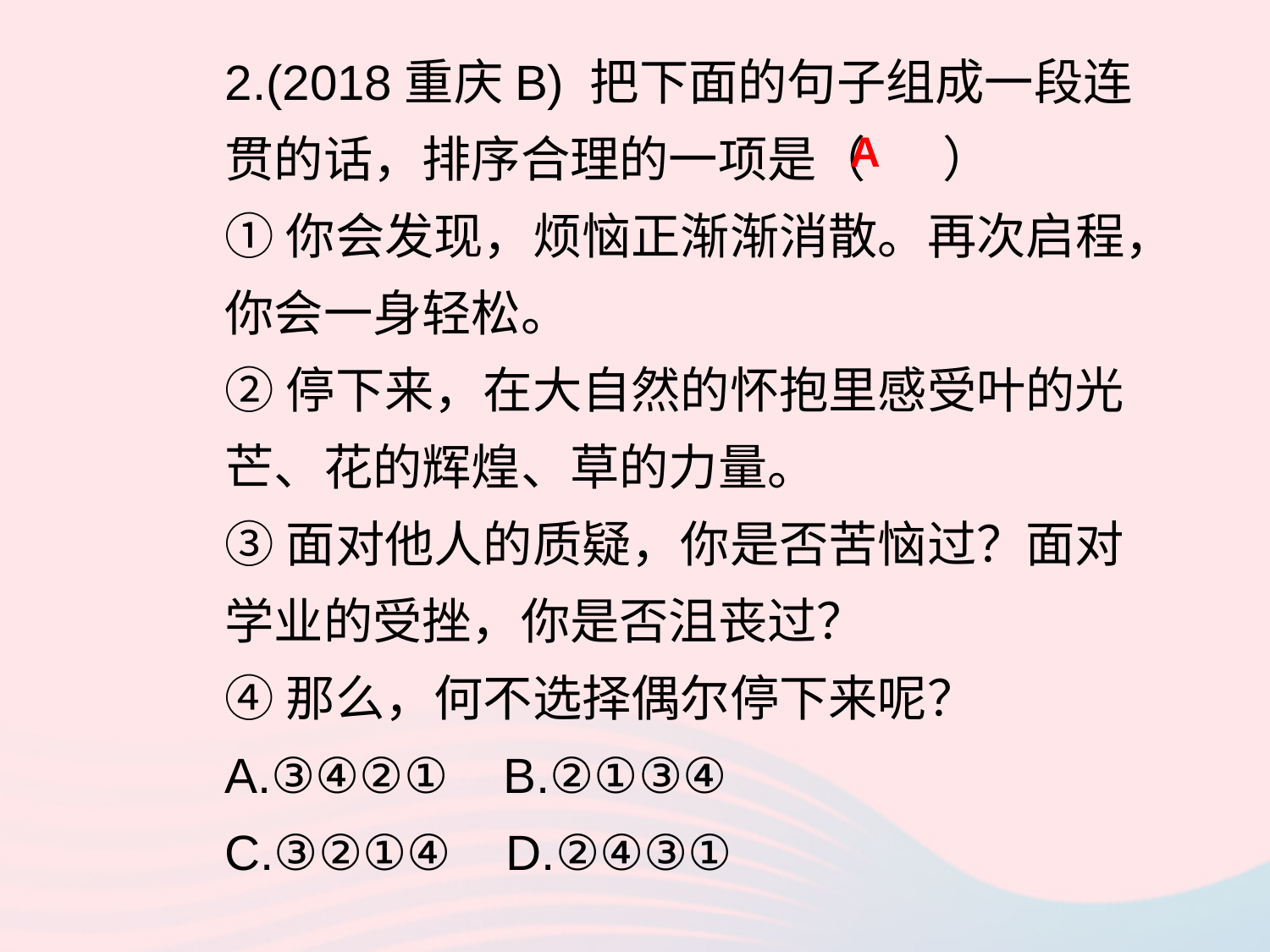

2.(2018重庆B) 把下面的句子组成一段连贯的话，排序合理的一项是（       ）
①你会发现，烦恼正渐渐消散。再次启程，你会一身轻松。
②停下来，在大自然的怀抱里感受叶的光芒、花的辉煌、草的力量。
③面对他人的质疑，你是否苦恼过？面对学业的受挫，你是否沮丧过？
④那么，何不选择偶尔停下来呢？
A.③④②①    B.②①③④
C.③②①④    D.②④③①
 A